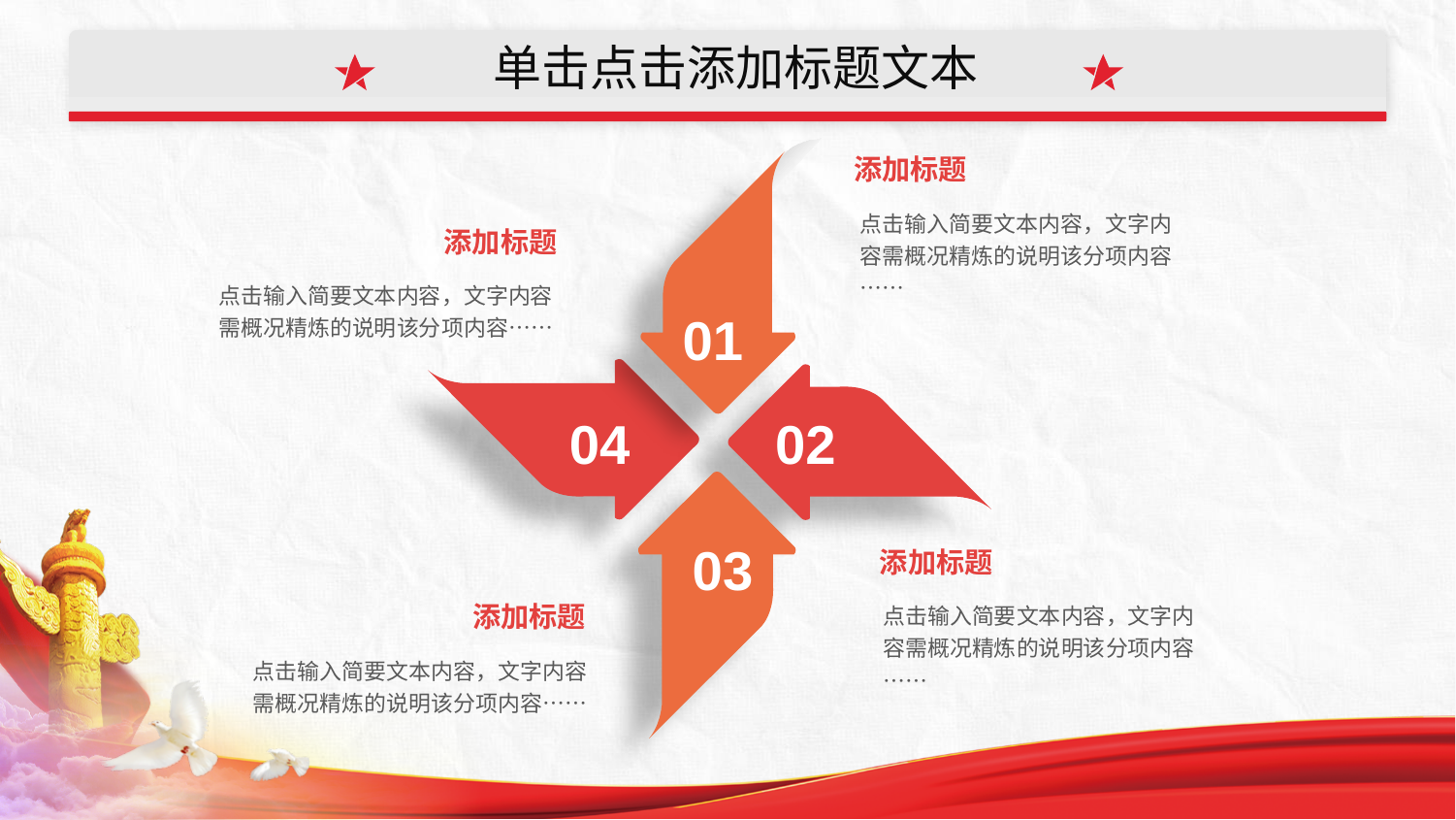

单击点击添加标题文本

添加标题
点击输入简要文本内容，文字内容需概况精炼的说明该分项内容……

添加标题
点击输入简要文本内容，文字内容需概况精炼的说明该分项内容……
01

04
02

03
添加标题
点击输入简要文本内容，文字内容需概况精炼的说明该分项内容……
添加标题
点击输入简要文本内容，文字内容需概况精炼的说明该分项内容……